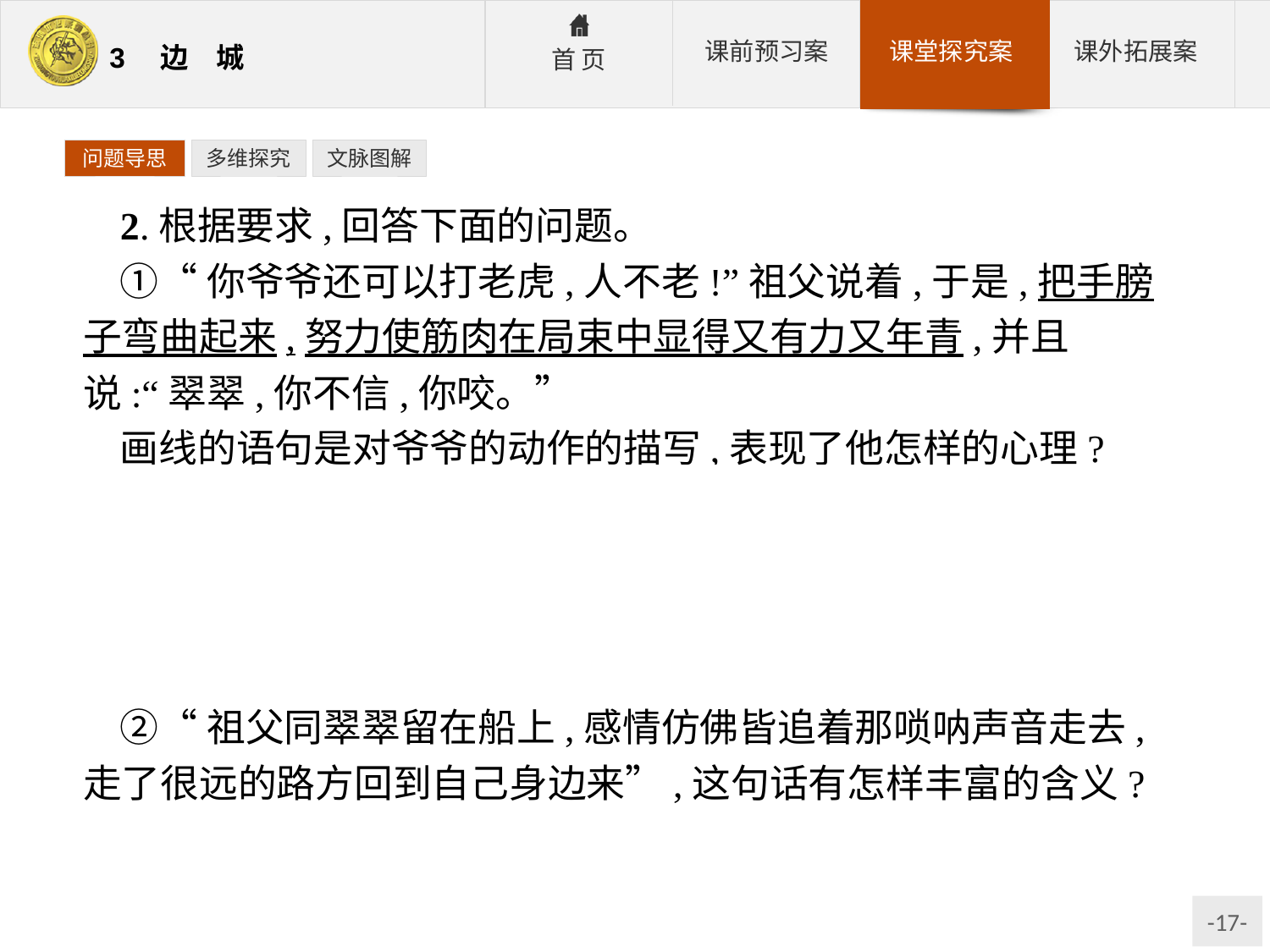

问题导思
多维探究
文脉图解
2.根据要求,回答下面的问题。
①“你爷爷还可以打老虎,人不老!”祖父说着,于是,把手膀子弯曲起来,努力使筋肉在局束中显得又有力又年青,并且说:“翠翠,你不信,你咬。”
画线的语句是对爷爷的动作的描写,表现了他怎样的心理?
参考答案:显示了爷爷不服老的心理。这善意的带有孩童式顽皮的动作,既是对孙女的安慰——爷爷还壮实着呢,可以一个人撑着,你这丫头放心好了;也是对孙女的希冀和鼓励——你甭牵挂我,还是早点找个好婆家吧。
②“祖父同翠翠留在船上,感情仿佛皆追着那唢呐声音走去,走了很远的路方回到自己身边来”,这句话有怎样丰富的含义?
参考答案:这句话的意思是祖父和翠翠都因迎亲的唢呐声陷入深深的思索,祖孙两人都怀有自己的心思。